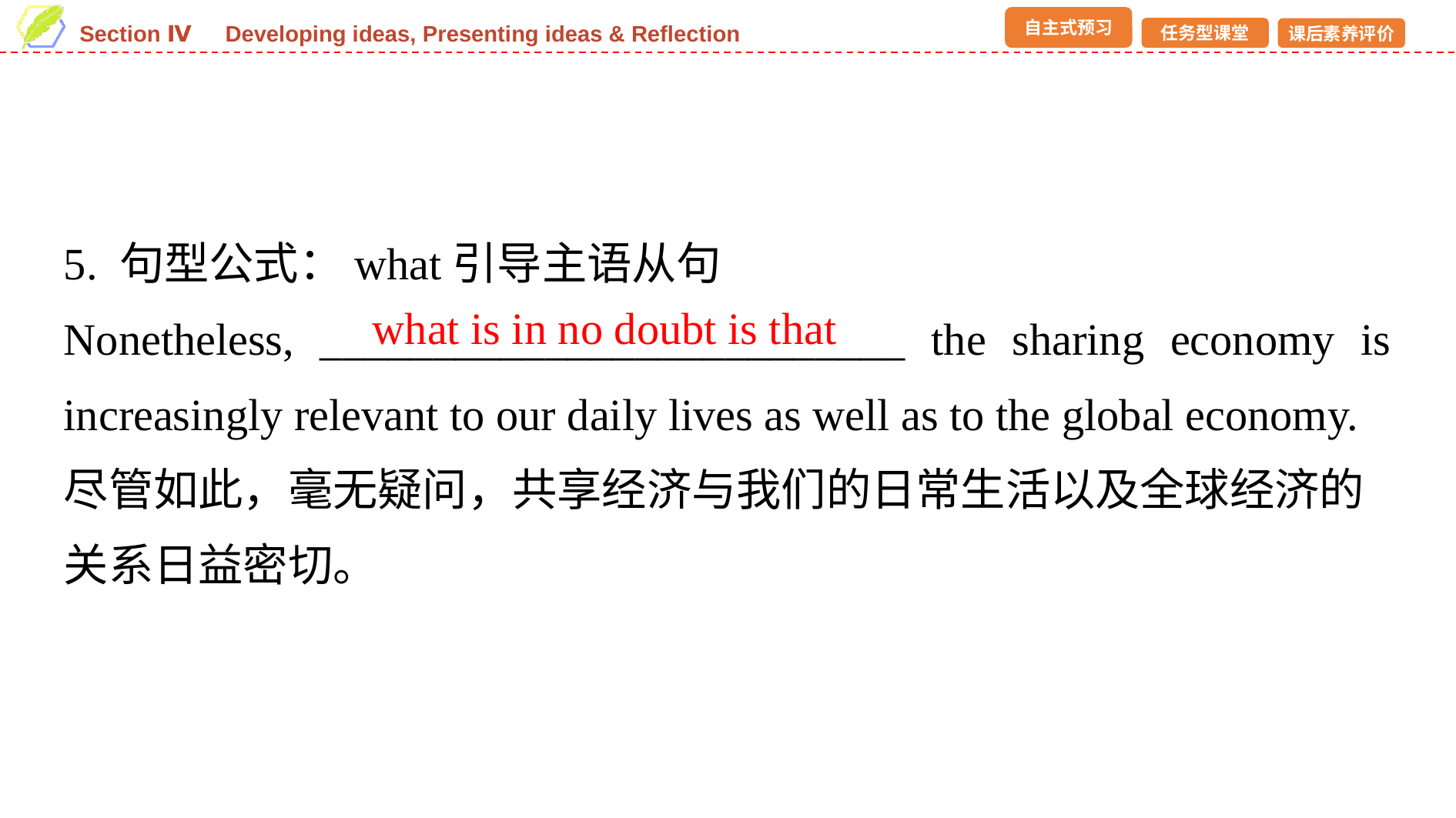

5. 句型公式：what引导主语从句
Nonetheless, __________________________ the sharing economy is increasingly relevant to our daily lives as well as to the global economy.
尽管如此，毫无疑问，共享经济与我们的日常生活以及全球经济的关系日益密切。
what is in no doubt is that